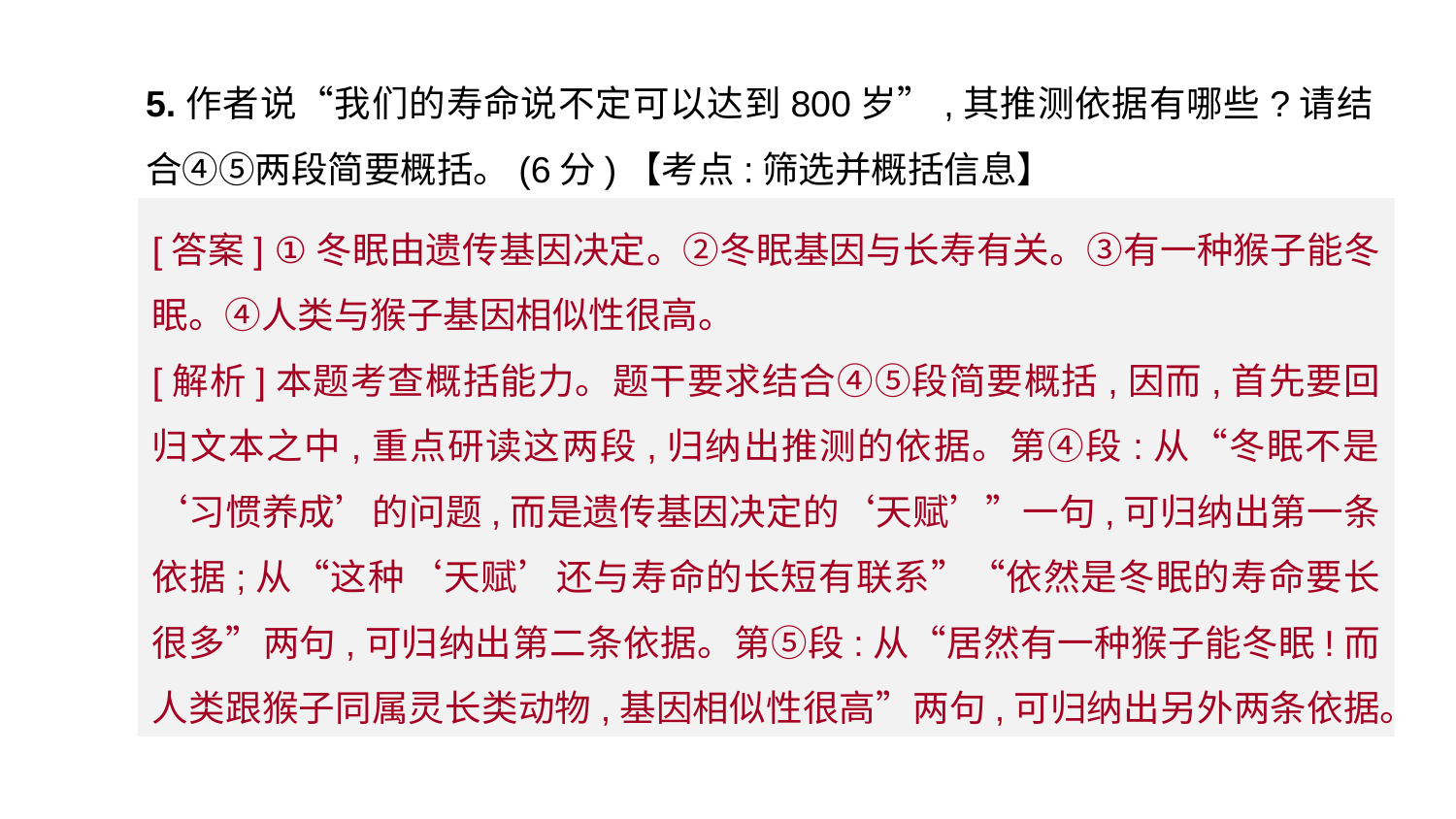

5.作者说“我们的寿命说不定可以达到800岁”,其推测依据有哪些?请结合④⑤两段简要概括。(6分)【考点:筛选并概括信息】
[答案] ①冬眠由遗传基因决定。②冬眠基因与长寿有关。③有一种猴子能冬眠。④人类与猴子基因相似性很高。
[解析]本题考查概括能力。题干要求结合④⑤段简要概括,因而,首先要回归文本之中,重点研读这两段,归纳出推测的依据。第④段:从“冬眠不是‘习惯养成’的问题,而是遗传基因决定的‘天赋’”一句,可归纳出第一条依据;从“这种‘天赋’还与寿命的长短有联系”“依然是冬眠的寿命要长很多”两句,可归纳出第二条依据。第⑤段:从“居然有一种猴子能冬眠!而人类跟猴子同属灵长类动物,基因相似性很高”两句,可归纳出另外两条依据。